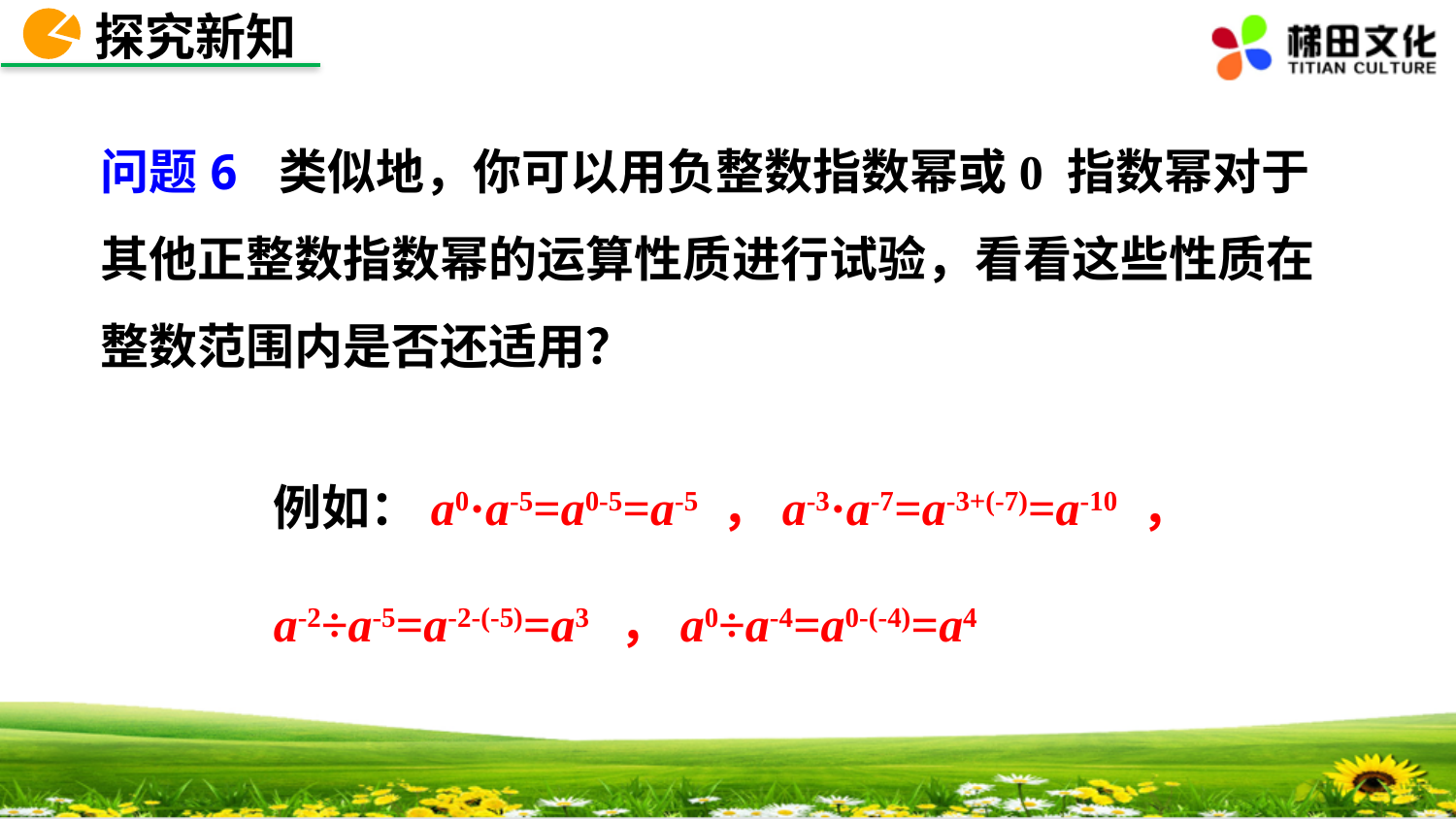

探究新知

问题6 类似地，你可以用负整数指数幂或0 指数幂对于其他正整数指数幂的运算性质进行试验，看看这些性质在整数范围内是否还适用？
例如：a0·a-5=a0-5=a-5 ，a-3·a-7=a-3+(-7)=a-10 ，
a-2÷a-5=a-2-(-5)=a3  ，a0÷a-4=a0-(-4)=a4